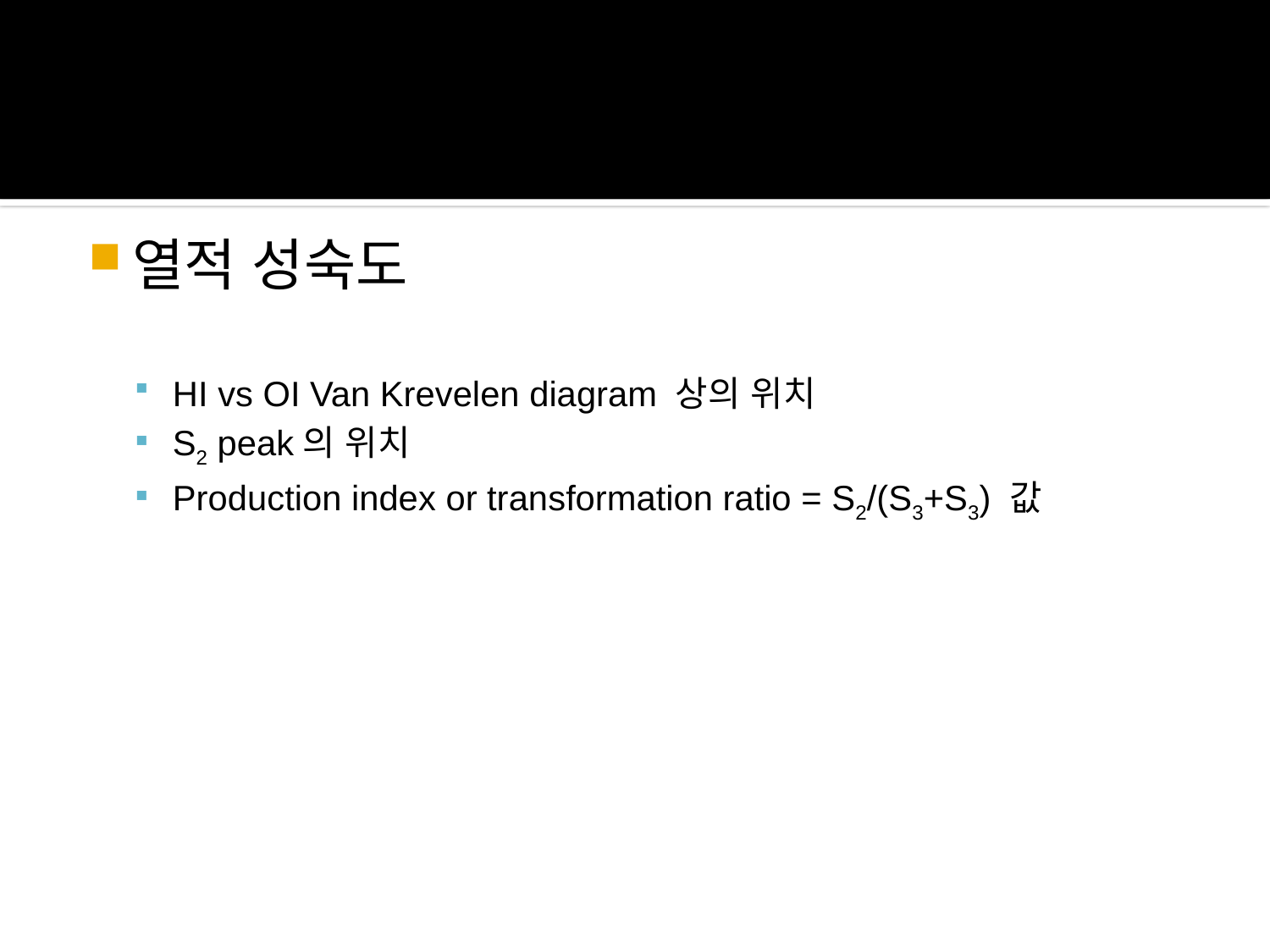

열적 성숙도

HI vs OI Van Krevelen diagram 상의 위치
S2 peak의 위치
Production index or transformation ratio = S2/(S3+S3) 값